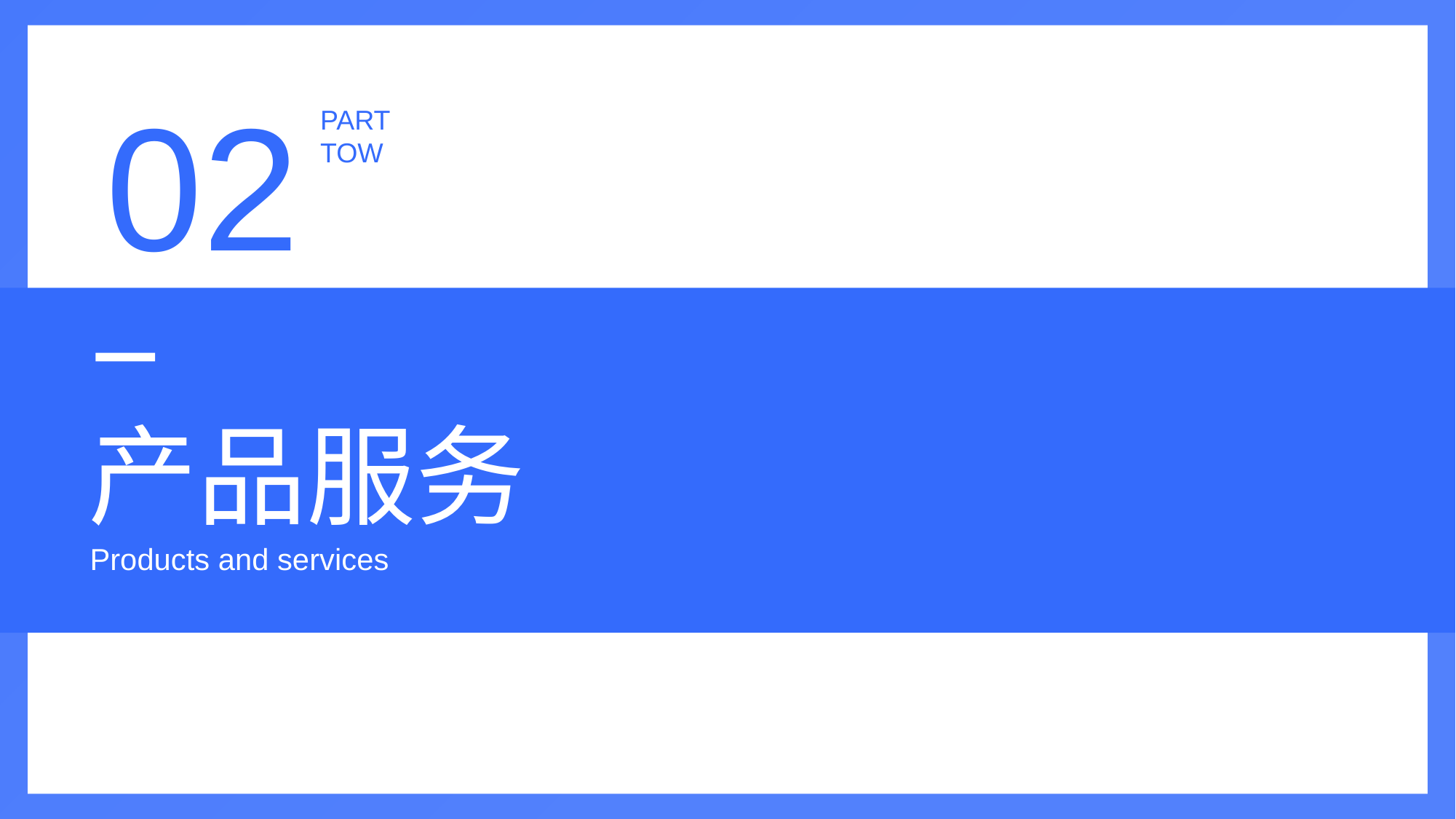

02
PART TOW

产品服务
Products and services